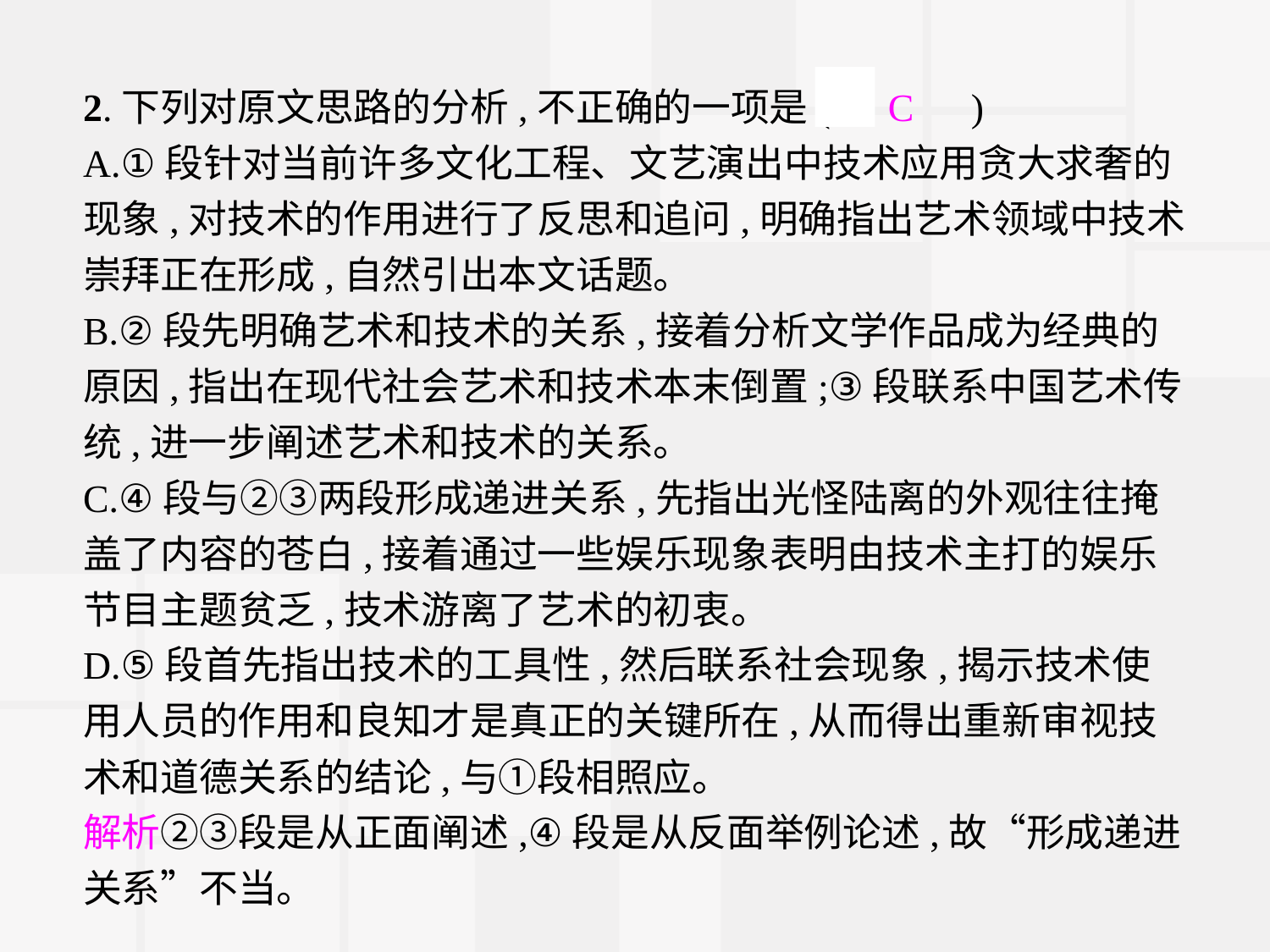

2.下列对原文思路的分析,不正确的一项是(　C　)
A.①段针对当前许多文化工程、文艺演出中技术应用贪大求奢的现象,对技术的作用进行了反思和追问,明确指出艺术领域中技术崇拜正在形成,自然引出本文话题。
B.②段先明确艺术和技术的关系,接着分析文学作品成为经典的原因,指出在现代社会艺术和技术本末倒置;③段联系中国艺术传统,进一步阐述艺术和技术的关系。
C.④段与②③两段形成递进关系,先指出光怪陆离的外观往往掩盖了内容的苍白,接着通过一些娱乐现象表明由技术主打的娱乐节目主题贫乏,技术游离了艺术的初衷。
D.⑤段首先指出技术的工具性,然后联系社会现象,揭示技术使用人员的作用和良知才是真正的关键所在,从而得出重新审视技术和道德关系的结论,与①段相照应。
解析②③段是从正面阐述,④段是从反面举例论述,故“形成递进关系”不当。